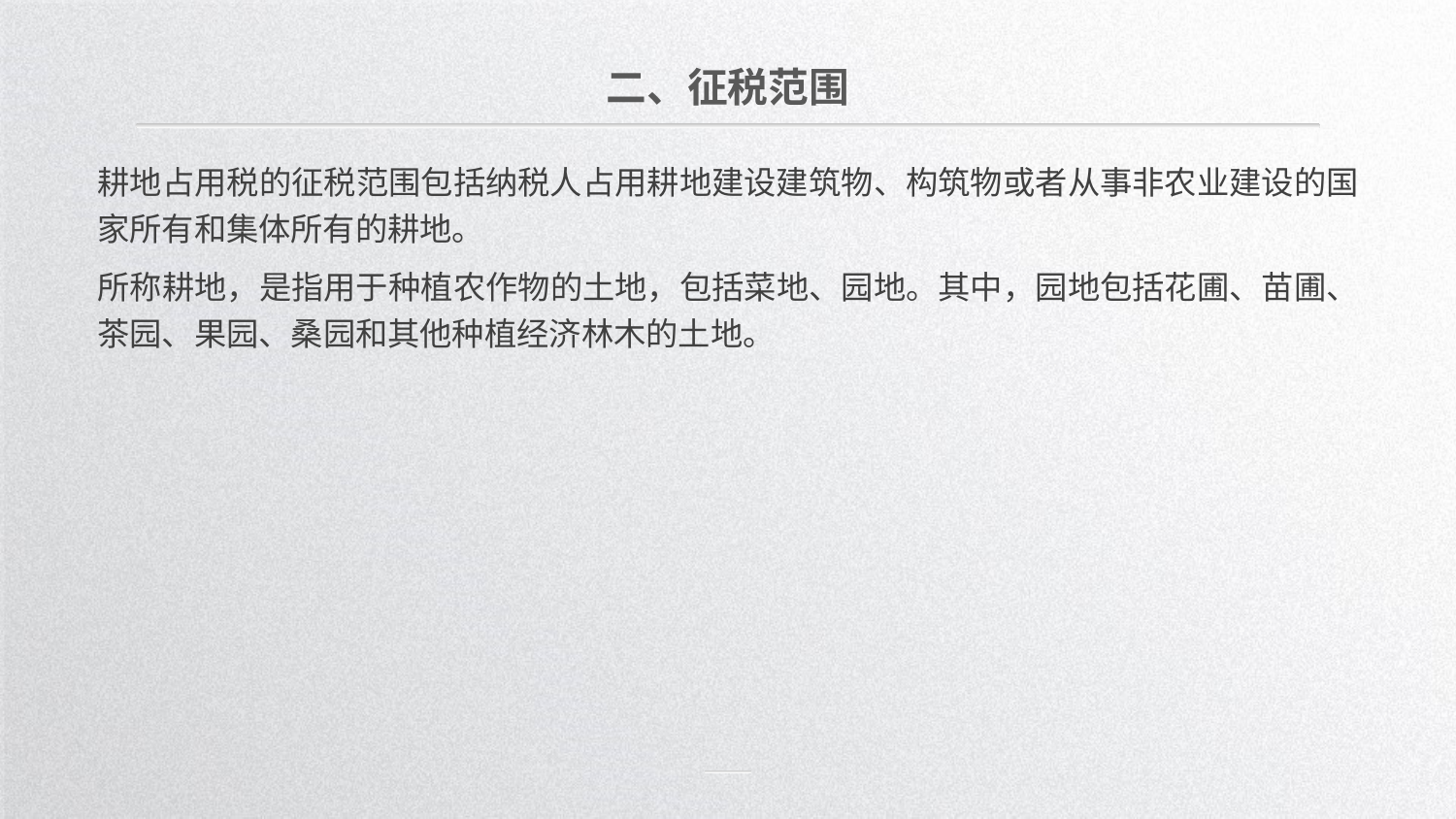

二、征税范围
耕地占用税的征税范围包括纳税人占用耕地建设建筑物、构筑物或者从事非农业建设的国家所有和集体所有的耕地。
所称耕地，是指用于种植农作物的土地，包括菜地、园地。其中，园地包括花圃、苗圃、茶园、果园、桑园和其他种植经济林木的土地。